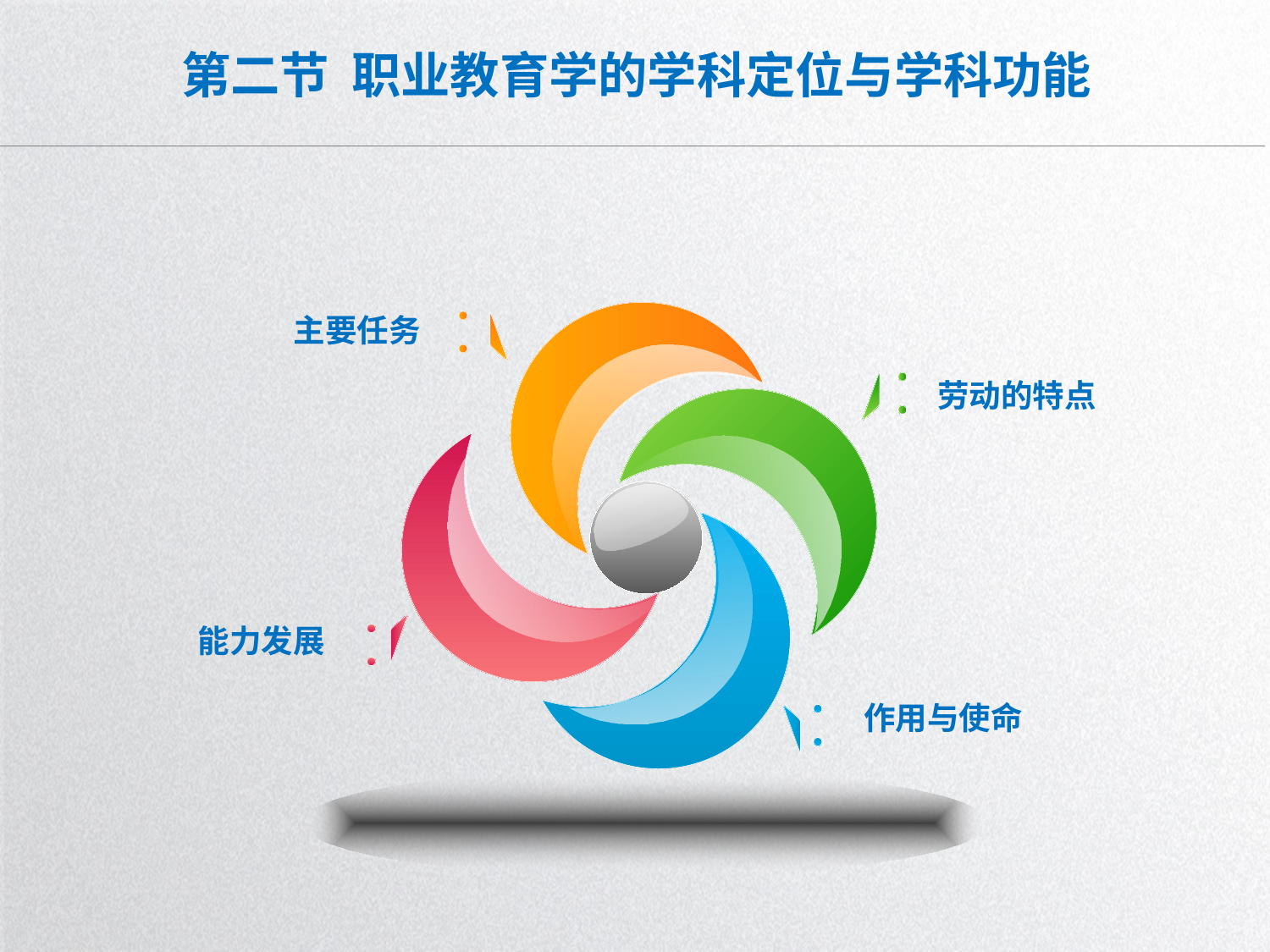

# 第二节  职业教育学的学科定位与学科功能

主要任务
劳动的特点
能力发展
作用与使命